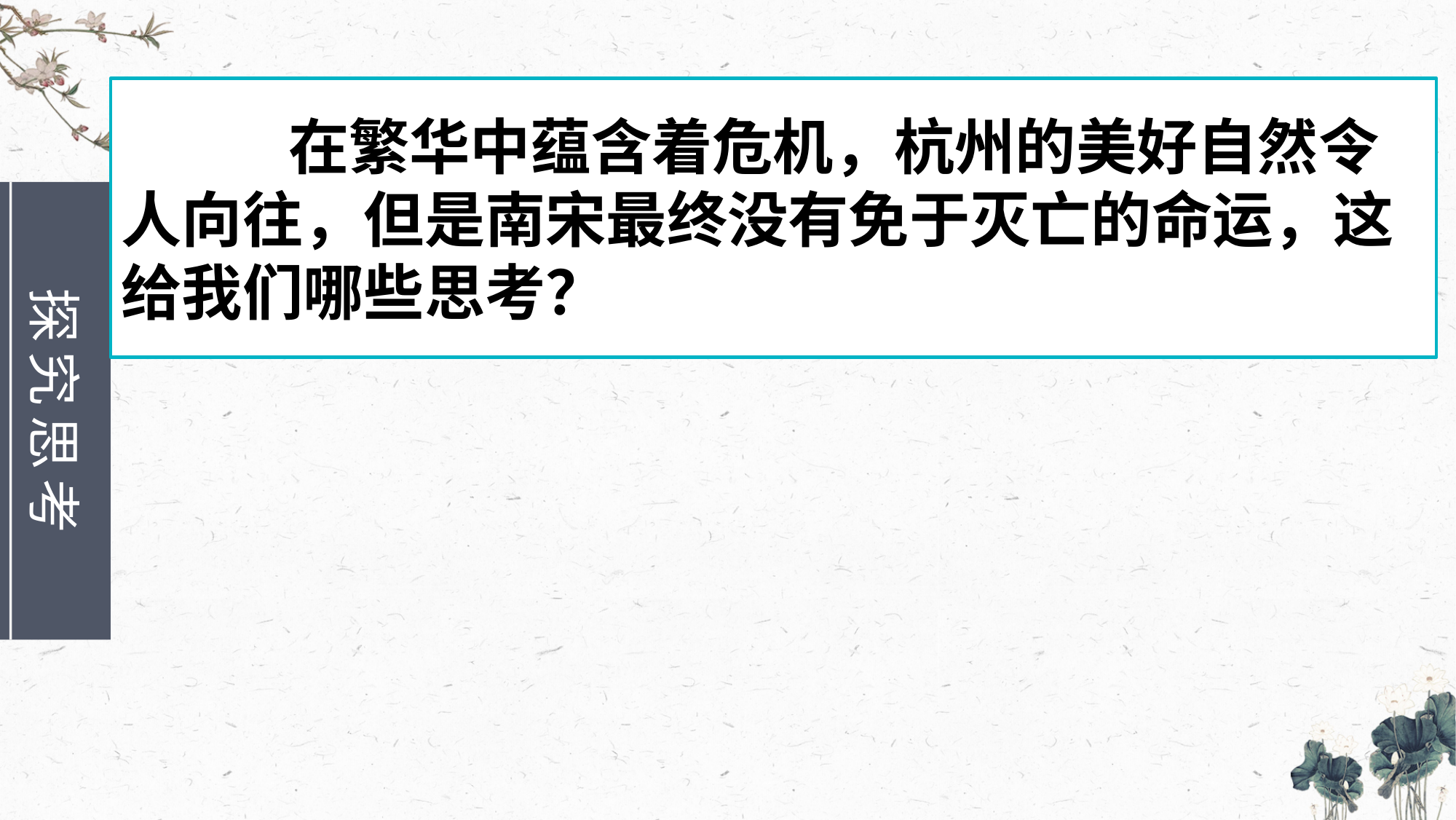

在繁华中蕴含着危机，杭州的美好自然令人向往，但是南宋最终没有免于灭亡的命运，这给我们哪些思考？
探究思考